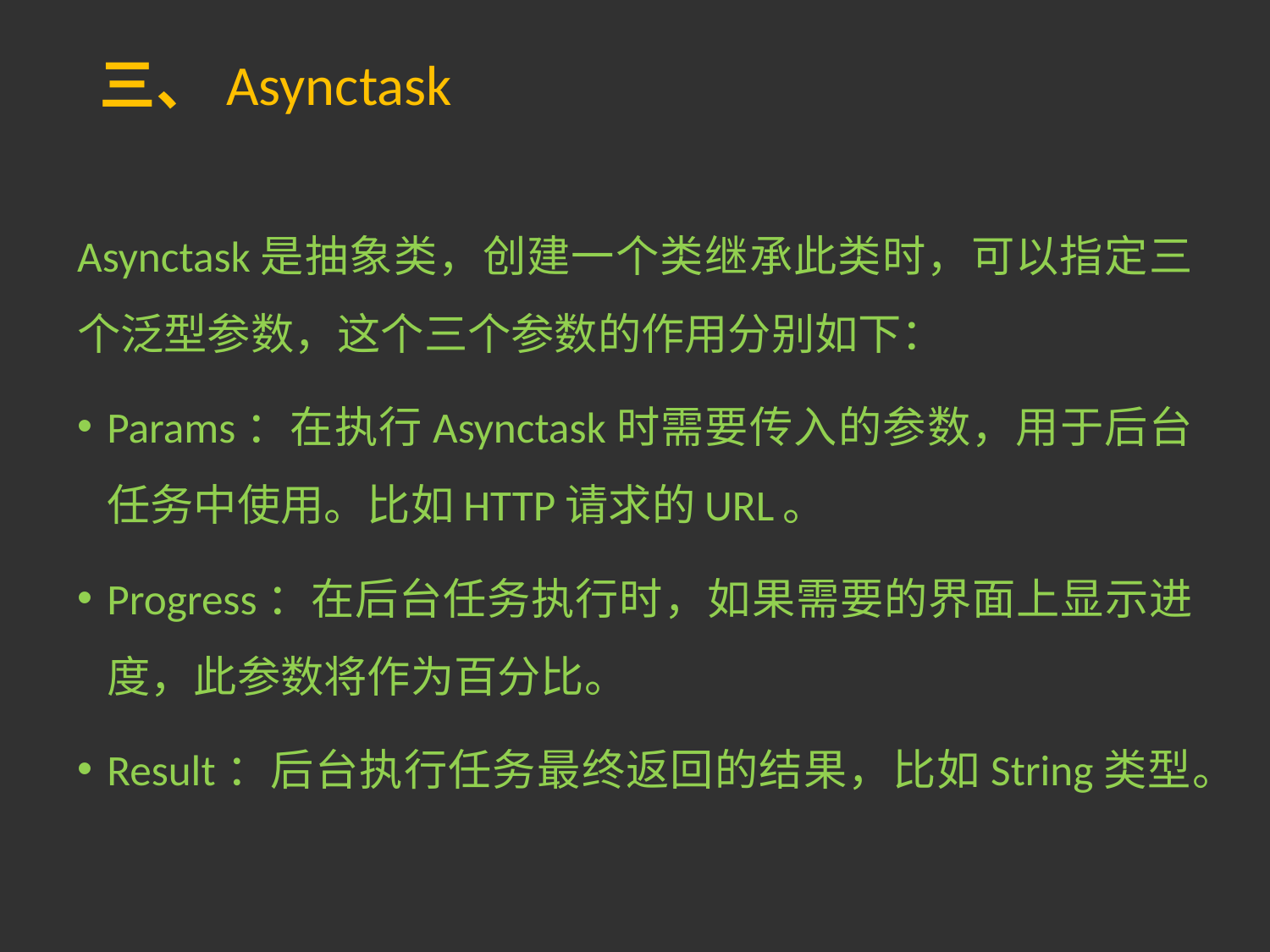

# 三、Asynctask
Asynctask是抽象类，创建一个类继承此类时，可以指定三个泛型参数，这个三个参数的作用分别如下：
Params：在执行Asynctask时需要传入的参数，用于后台任务中使用。比如HTTP请求的URL。
Progress：在后台任务执行时，如果需要的界面上显示进度，此参数将作为百分比。
Result：后台执行任务最终返回的结果，比如String类型。